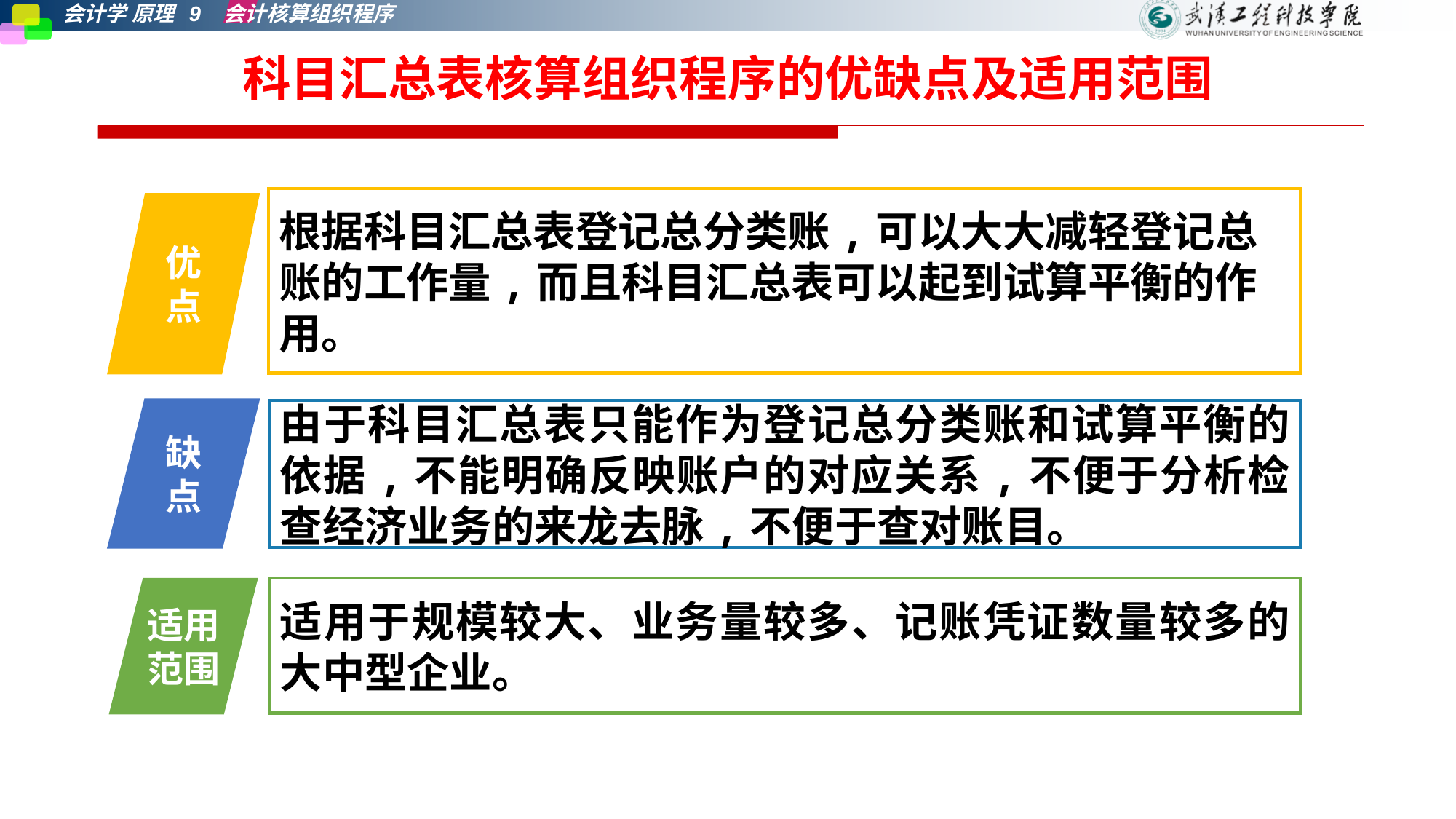

# 科目汇总表核算组织程序的优缺点及适用范围
根据科目汇总表登记总分类账,可以大大减轻登记总账的工作量,而且科目汇总表可以起到试算平衡的作用。
优点
由于科目汇总表只能作为登记总分类账和试算平衡的依据,不能明确反映账户的对应关系,不便于分析检查经济业务的来龙去脉,不便于查对账目。
缺点
适用范围
适用于规模较大、业务量较多、记账凭证数量较多的大中型企业。